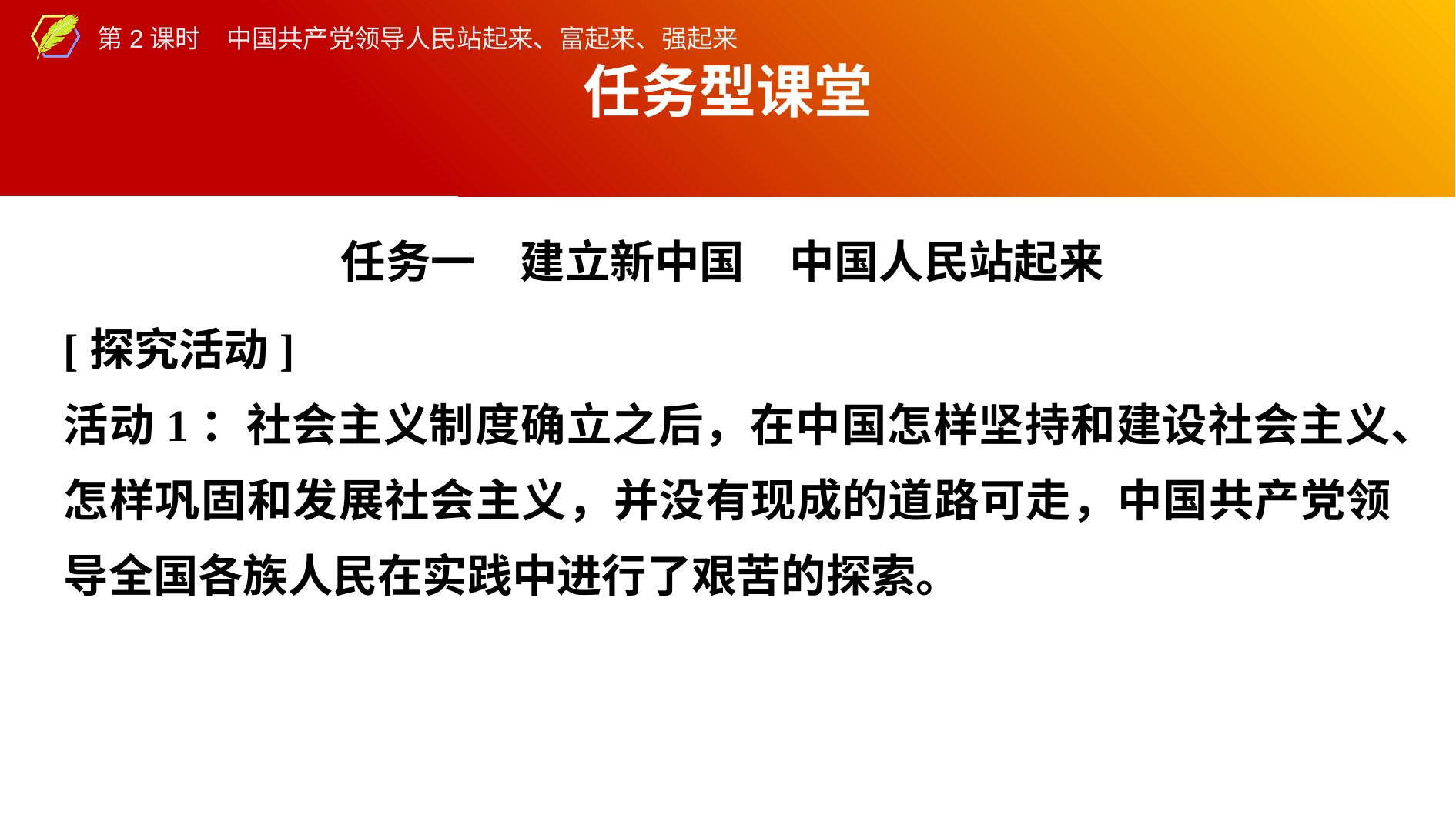

任务型课堂
任务一　建立新中国　中国人民站起来
[探究活动]
活动1：社会主义制度确立之后，在中国怎样坚持和建设社会主义、怎样巩固和发展社会主义，并没有现成的道路可走，中国共产党领导全国各族人民在实践中进行了艰苦的探索。